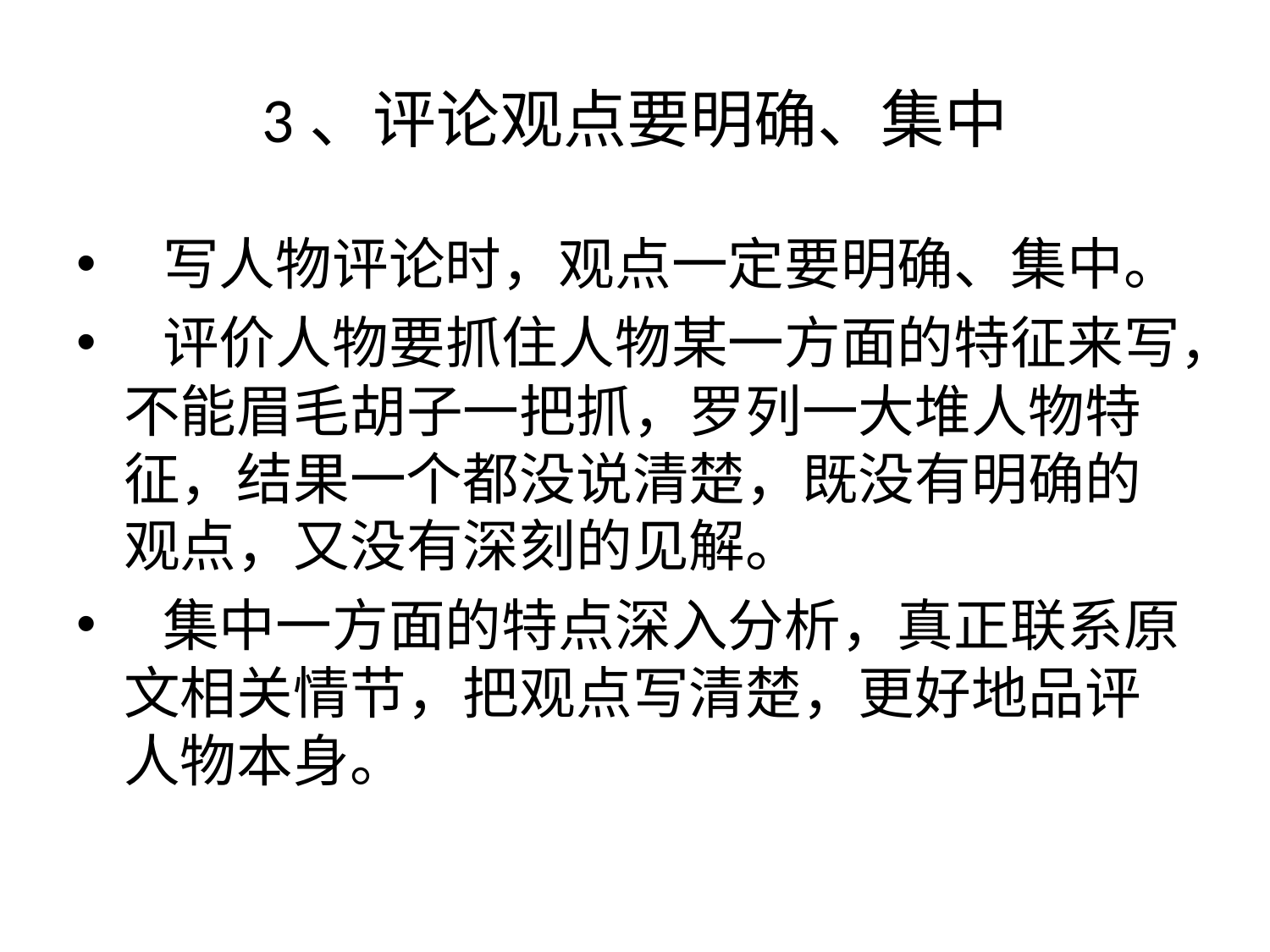

# 3、评论观点要明确、集中
  写人物评论时，观点一定要明确、集中。
  评价人物要抓住人物某一方面的特征来写，不能眉毛胡子一把抓，罗列一大堆人物特征，结果一个都没说清楚，既没有明确的观点，又没有深刻的见解。
  集中一方面的特点深入分析，真正联系原文相关情节，把观点写清楚，更好地品评人物本身。